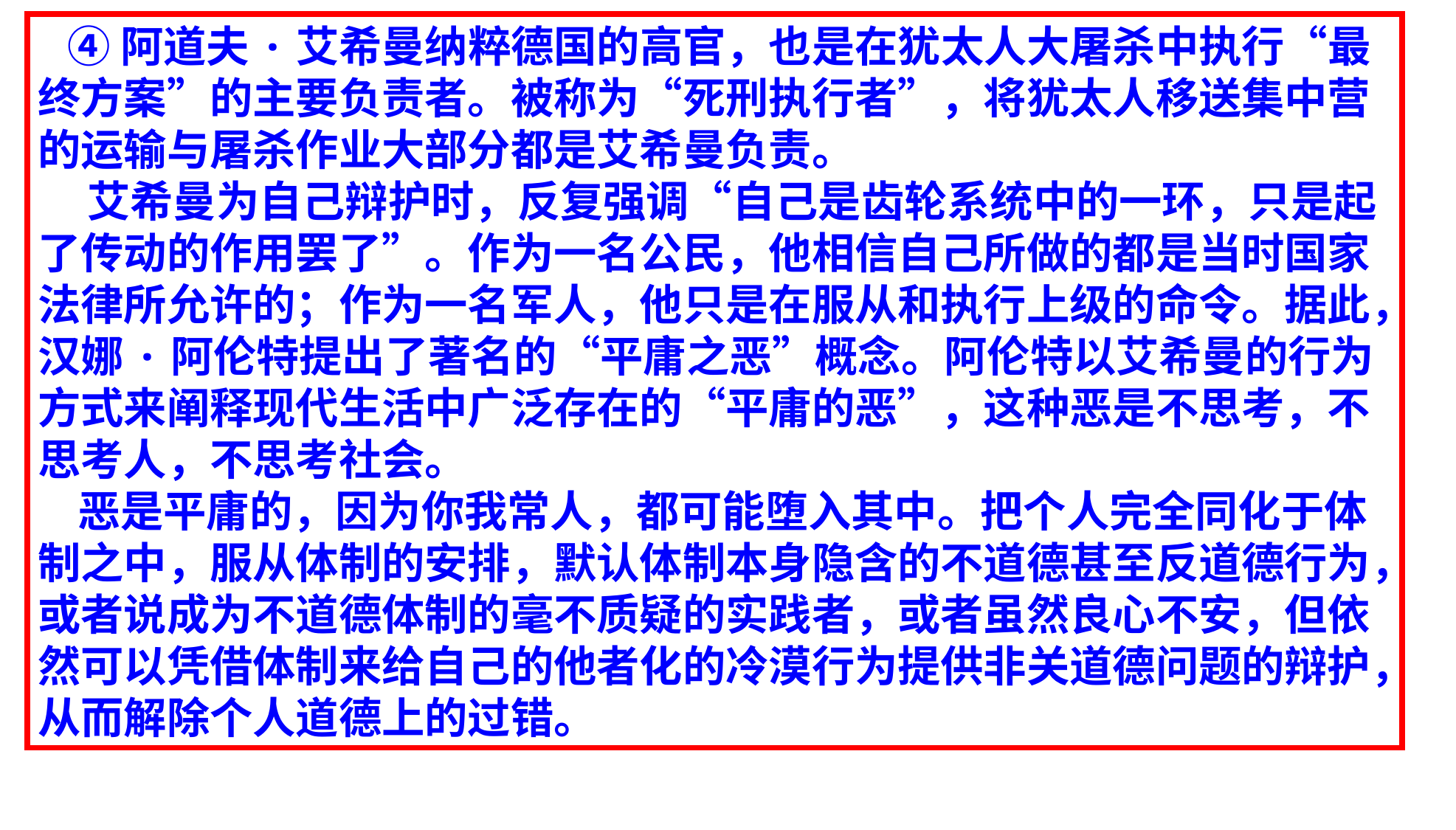

④阿道夫·艾希曼纳粹德国的高官，也是在犹太人大屠杀中执行“最终方案”的主要负责者。被称为“死刑执行者”，将犹太人移送集中营的运输与屠杀作业大部分都是艾希曼负责。
    艾希曼为自己辩护时，反复强调“自己是齿轮系统中的一环，只是起了传动的作用罢了”。作为一名公民，他相信自己所做的都是当时国家法律所允许的；作为一名军人，他只是在服从和执行上级的命令。据此，汉娜·阿伦特提出了著名的“平庸之恶”概念。阿伦特以艾希曼的行为方式来阐释现代生活中广泛存在的“平庸的恶”，这种恶是不思考，不思考人，不思考社会。
   恶是平庸的，因为你我常人，都可能堕入其中。把个人完全同化于体制之中，服从体制的安排，默认体制本身隐含的不道德甚至反道德行为，或者说成为不道德体制的毫不质疑的实践者，或者虽然良心不安，但依然可以凭借体制来给自己的他者化的冷漠行为提供非关道德问题的辩护，从而解除个人道德上的过错。